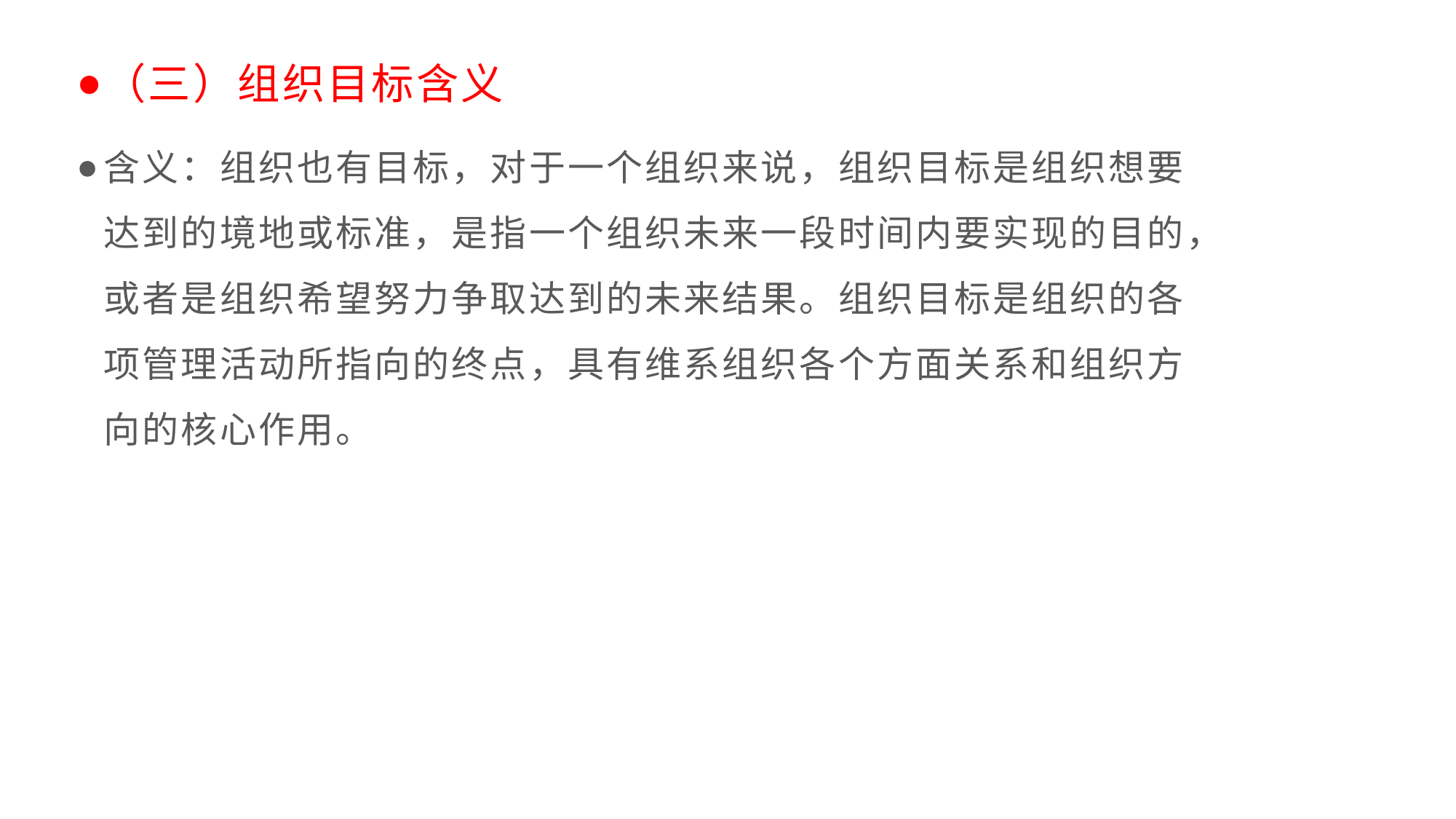

（三）组织目标含义
含义：组织也有目标，对于一个组织来说，组织目标是组织想要达到的境地或标准，是指一个组织未来一段时间内要实现的目的，或者是组织希望努力争取达到的未来结果。组织目标是组织的各项管理活动所指向的终点，具有维系组织各个方面关系和组织方向的核心作用。
14